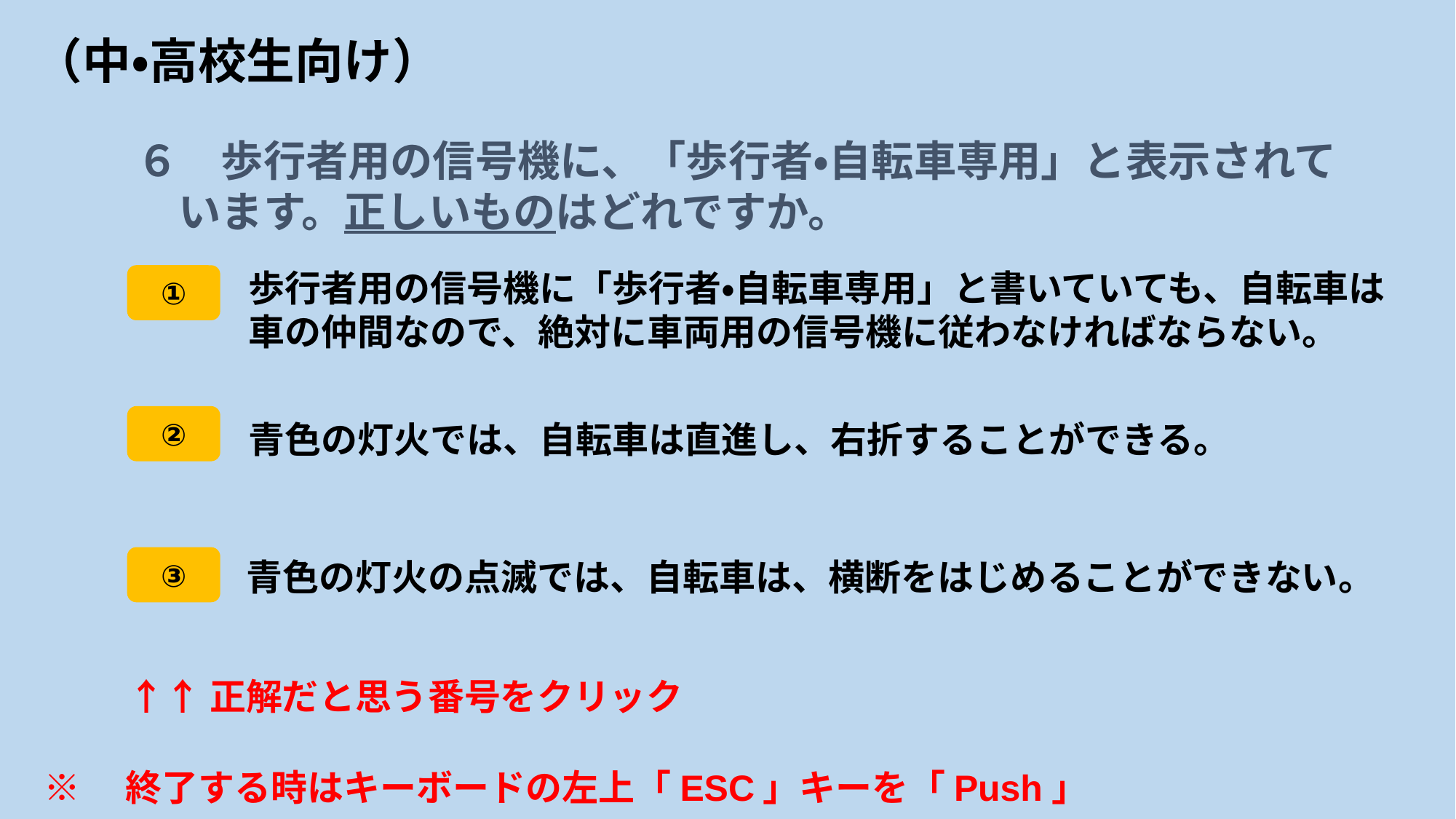

# （中・高校生向け）
６　歩行者用の信号機に、「歩行者・自転車専用」と表示されて
　います。正しいものはどれですか。
歩行者用の信号機に「歩行者・自転車専用」と書いていても、自転車は車の仲間なので、絶対に車両用の信号機に従わなければならない。
①
②
青色の灯火では、自転車は直進し、右折することができる。
③
青色の灯火の点滅では、自転車は、横断をはじめることができない。
↑↑正解だと思う番号をクリック
※　終了する時はキーボードの左上「ESC」キーを「Push」